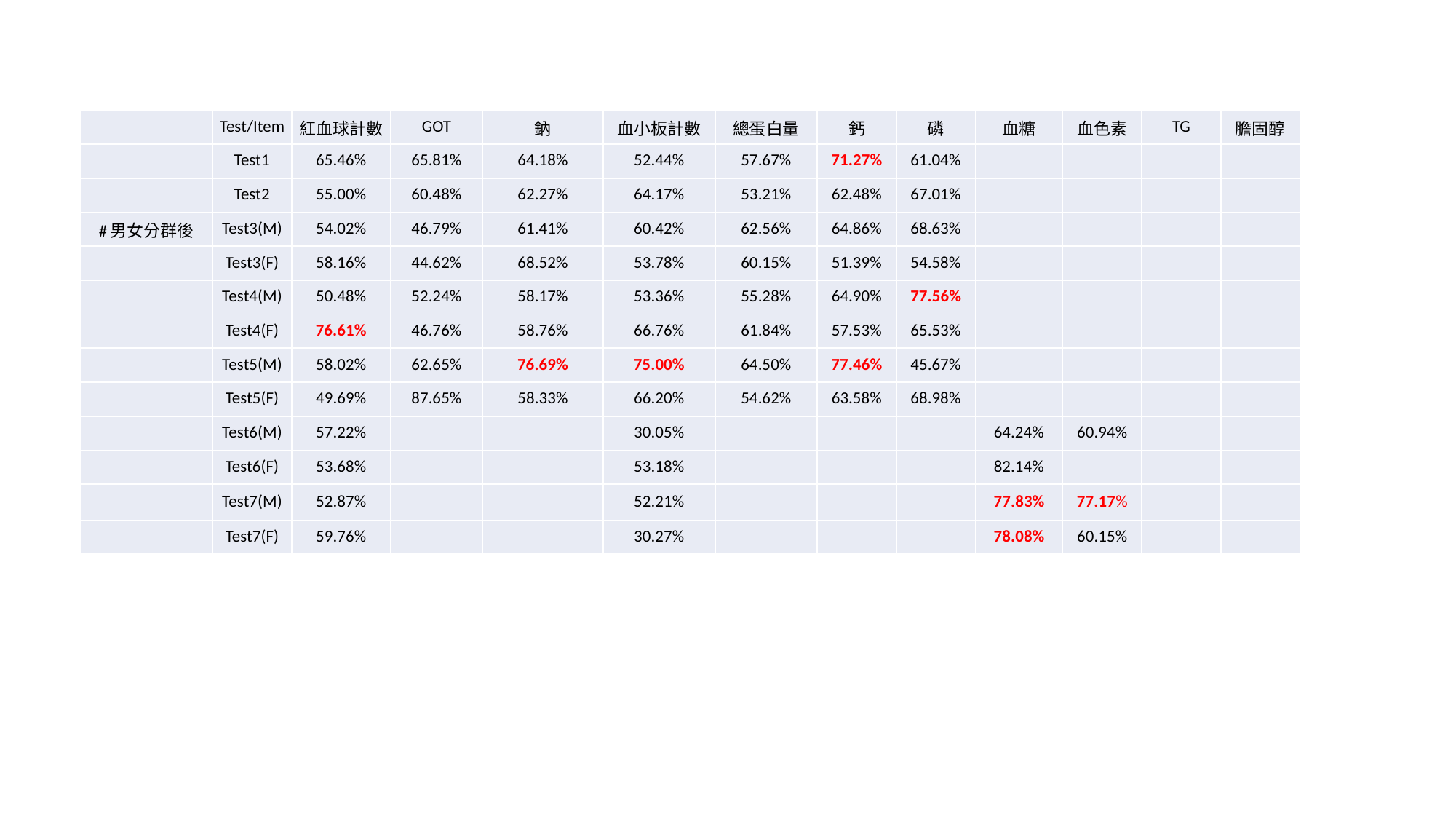

|  | Test/Item | 紅血球計數 | GOT | 鈉 | 血小板計數 | 總蛋白量 | 鈣 | 磷 | 血糖 | 血色素 | TG | 膽固醇 |
| --- | --- | --- | --- | --- | --- | --- | --- | --- | --- | --- | --- | --- |
|  | Test1 | 65.46% | 65.81% | 64.18% | 52.44% | 57.67% | 71.27% | 61.04% |  |  |  |  |
|  | Test2 | 55.00% | 60.48% | 62.27% | 64.17% | 53.21% | 62.48% | 67.01% |  |  |  |  |
| #男女分群後 | Test3(M) | 54.02% | 46.79% | 61.41% | 60.42% | 62.56% | 64.86% | 68.63% |  |  |  |  |
|  | Test3(F) | 58.16% | 44.62% | 68.52% | 53.78% | 60.15% | 51.39% | 54.58% |  |  |  |  |
|  | Test4(M) | 50.48% | 52.24% | 58.17% | 53.36% | 55.28% | 64.90% | 77.56% |  |  |  |  |
|  | Test4(F) | 76.61% | 46.76% | 58.76% | 66.76% | 61.84% | 57.53% | 65.53% |  |  |  |  |
|  | Test5(M) | 58.02% | 62.65% | 76.69% | 75.00% | 64.50% | 77.46% | 45.67% |  |  |  |  |
|  | Test5(F) | 49.69% | 87.65% | 58.33% | 66.20% | 54.62% | 63.58% | 68.98% |  |  |  |  |
|  | Test6(M) | 57.22% |  |  | 30.05% |  |  |  | 64.24% | 60.94% |  |  |
|  | Test6(F) | 53.68% |  |  | 53.18% |  |  |  | 82.14% |  |  |  |
|  | Test7(M) | 52.87% |  |  | 52.21% |  |  |  | 77.83% | 77.17% |  |  |
|  | Test7(F) | 59.76% |  |  | 30.27% |  |  |  | 78.08% | 60.15% |  |  |